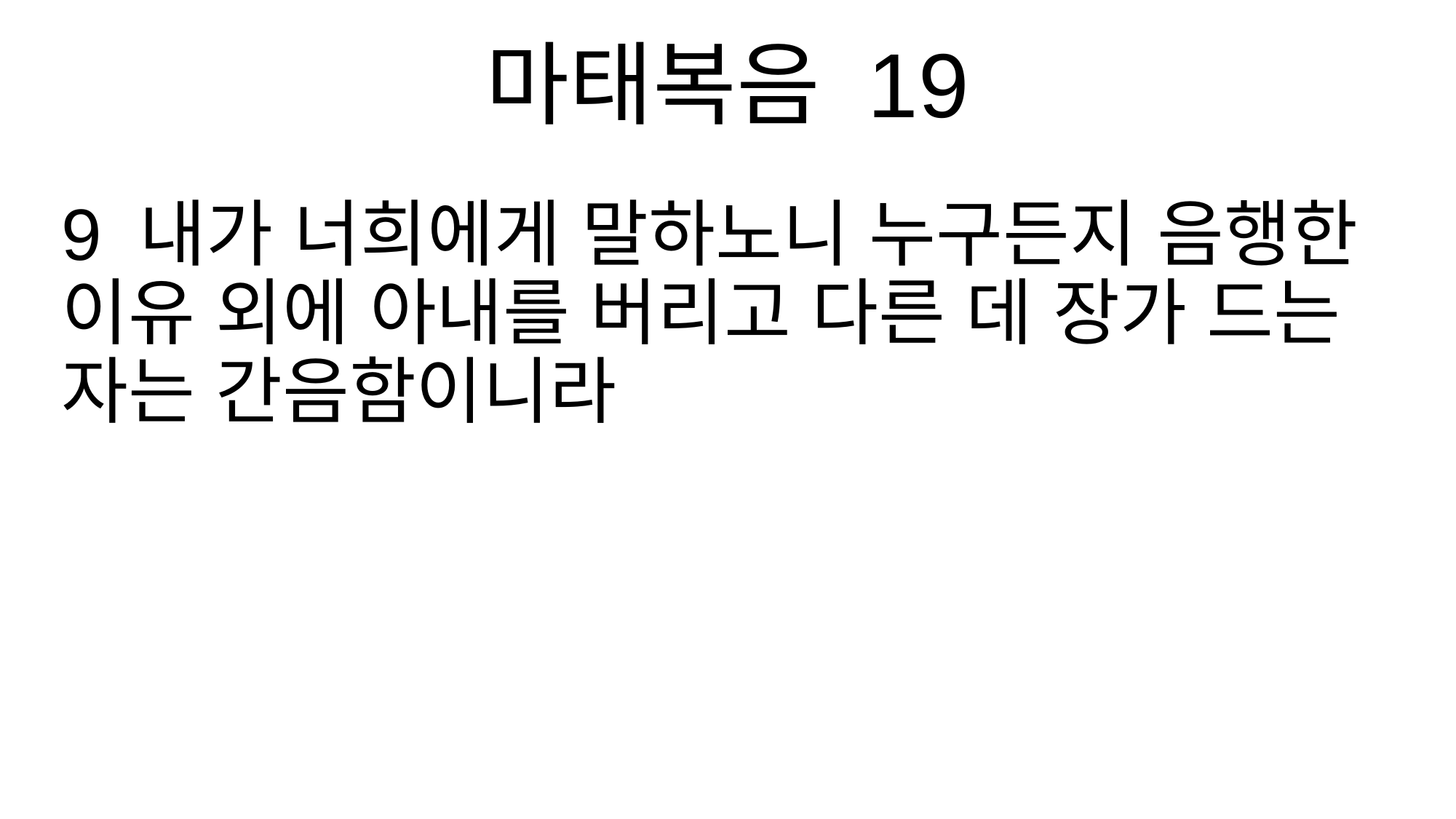

마태복음 19
9 내가 너희에게 말하노니 누구든지 음행한 이유 외에 아내를 버리고 다른 데 장가 드는 자는 간음함이니라